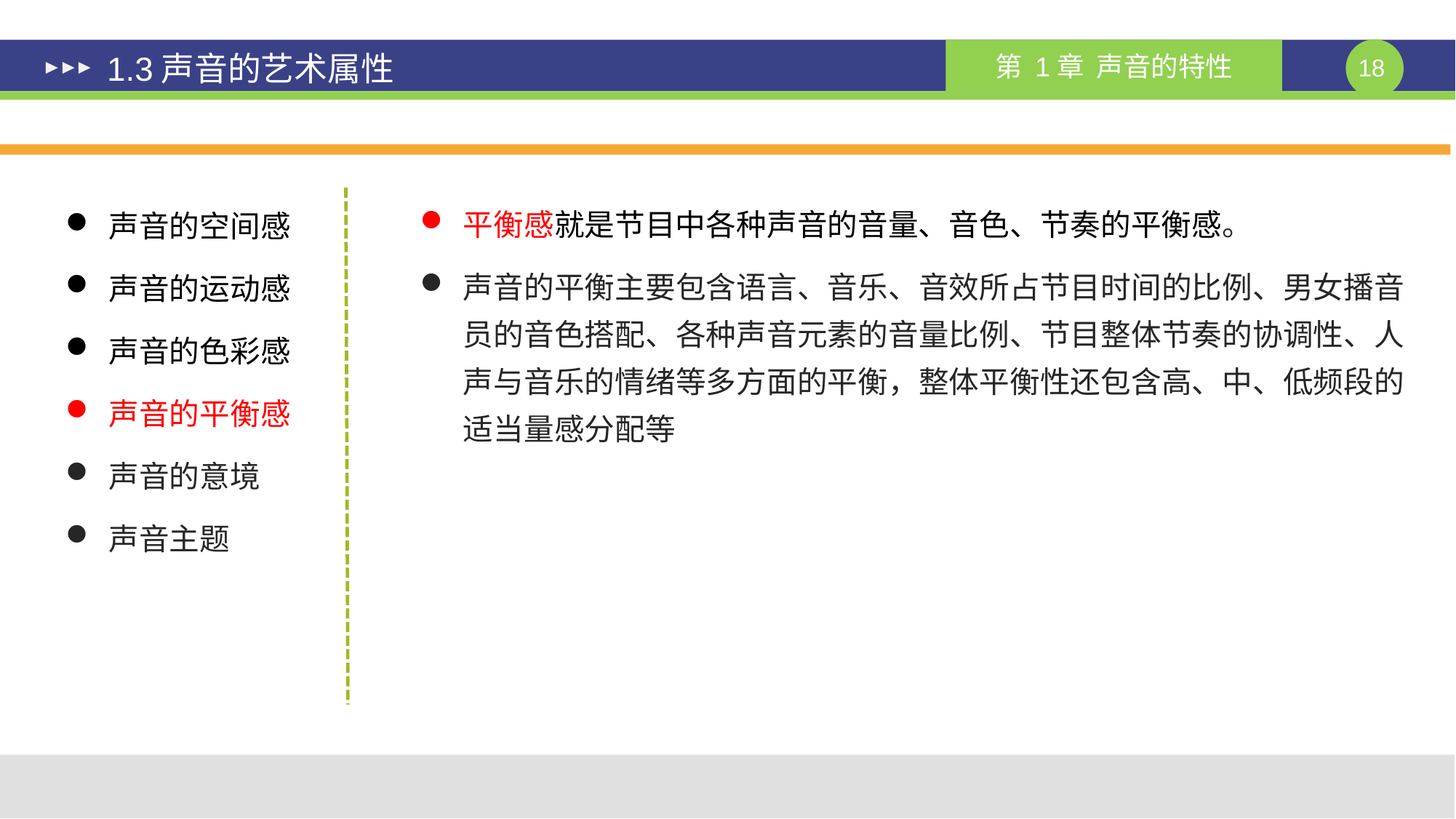

# 1.3声音的艺术属性

平衡感就是节目中各种声音的音量、音色、节奏的平衡感。
声音的平衡主要包含语言、音乐、音效所占节目时间的比例、男女播音员的音色搭配、各种声音元素的音量比例、节目整体节奏的协调性、人声与音乐的情绪等多方面的平衡，整体平衡性还包含高、中、低频段的适当量感分配等
声音的空间感
声音的运动感
声音的色彩感
声音的平衡感
声音的意境
声音主题